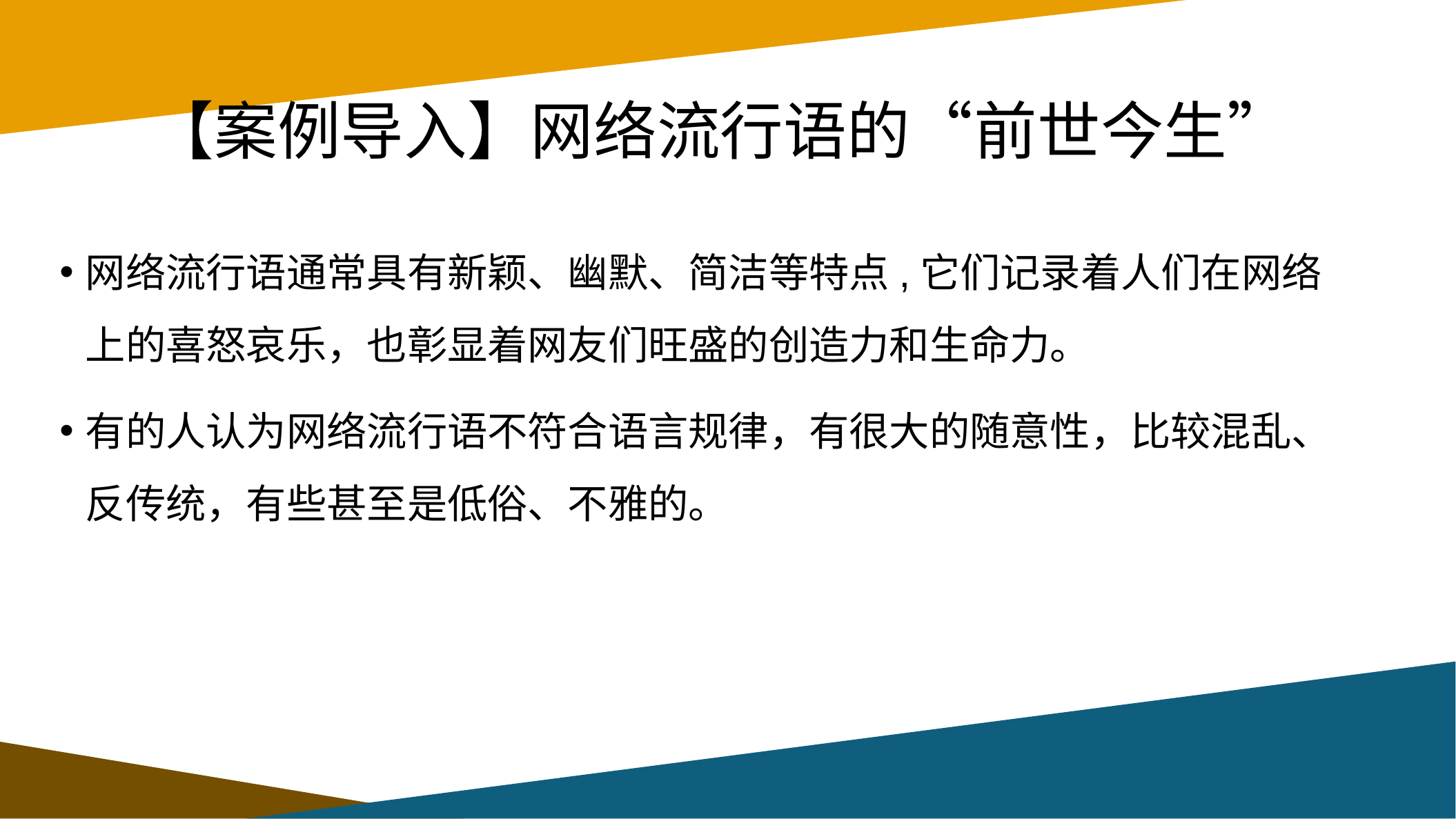

# 【案例导入】网络流行语的“前世今生”
网络流行语通常具有新颖、幽默、简洁等特点,它们记录着人们在网络上的喜怒哀乐，也彰显着网友们旺盛的创造力和生命力。
有的人认为网络流行语不符合语言规律，有很大的随意性，比较混乱、反传统，有些甚至是低俗、不雅的。